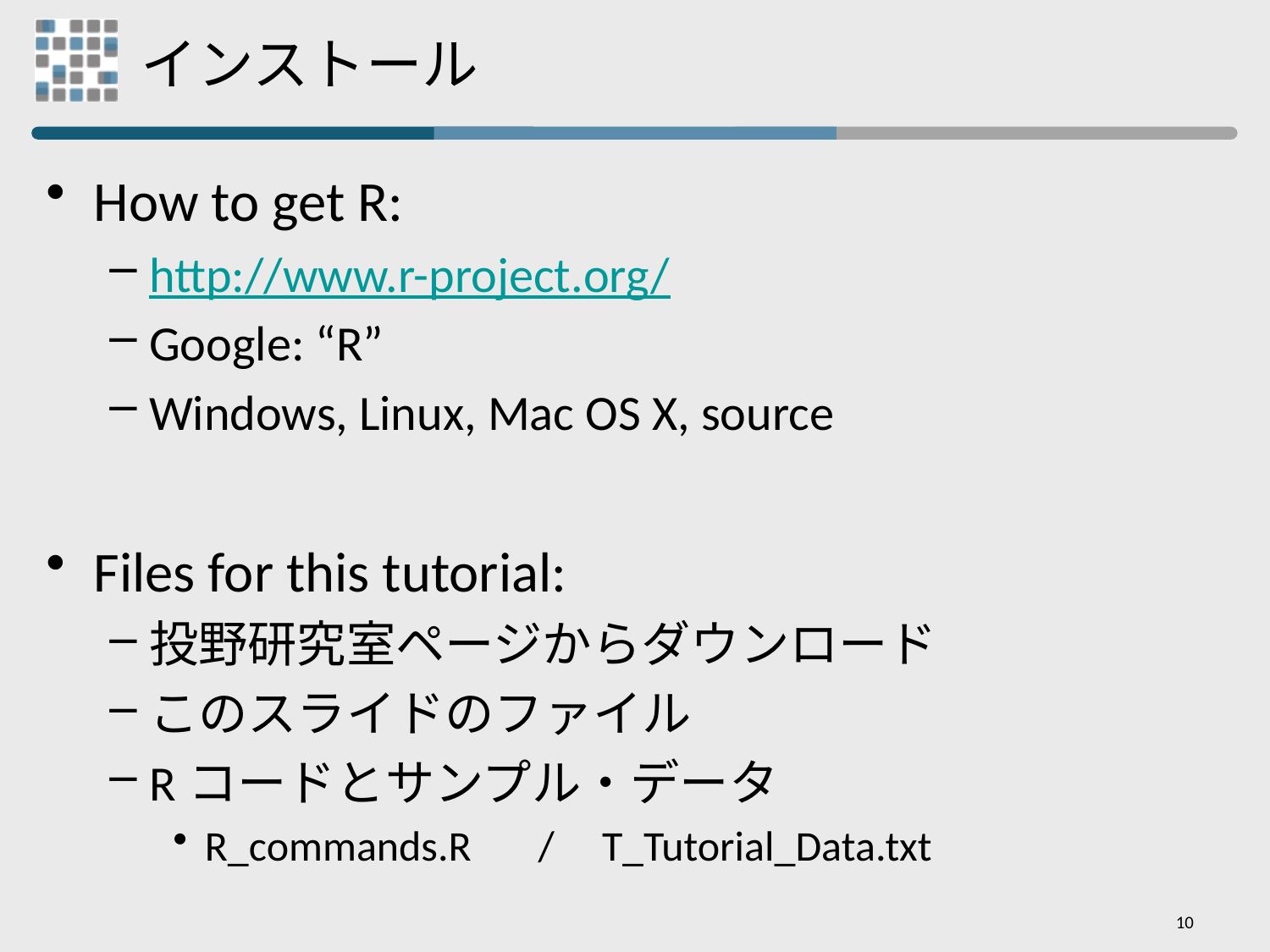

# インストール
How to get R:
http://www.r-project.org/
Google: “R”
Windows, Linux, Mac OS X, source

Files for this tutorial:
投野研究室ページからダウンロード
このスライドのファイル
Rコードとサンプル・データ
R_commands.R       /     T_Tutorial_Data.txt
10